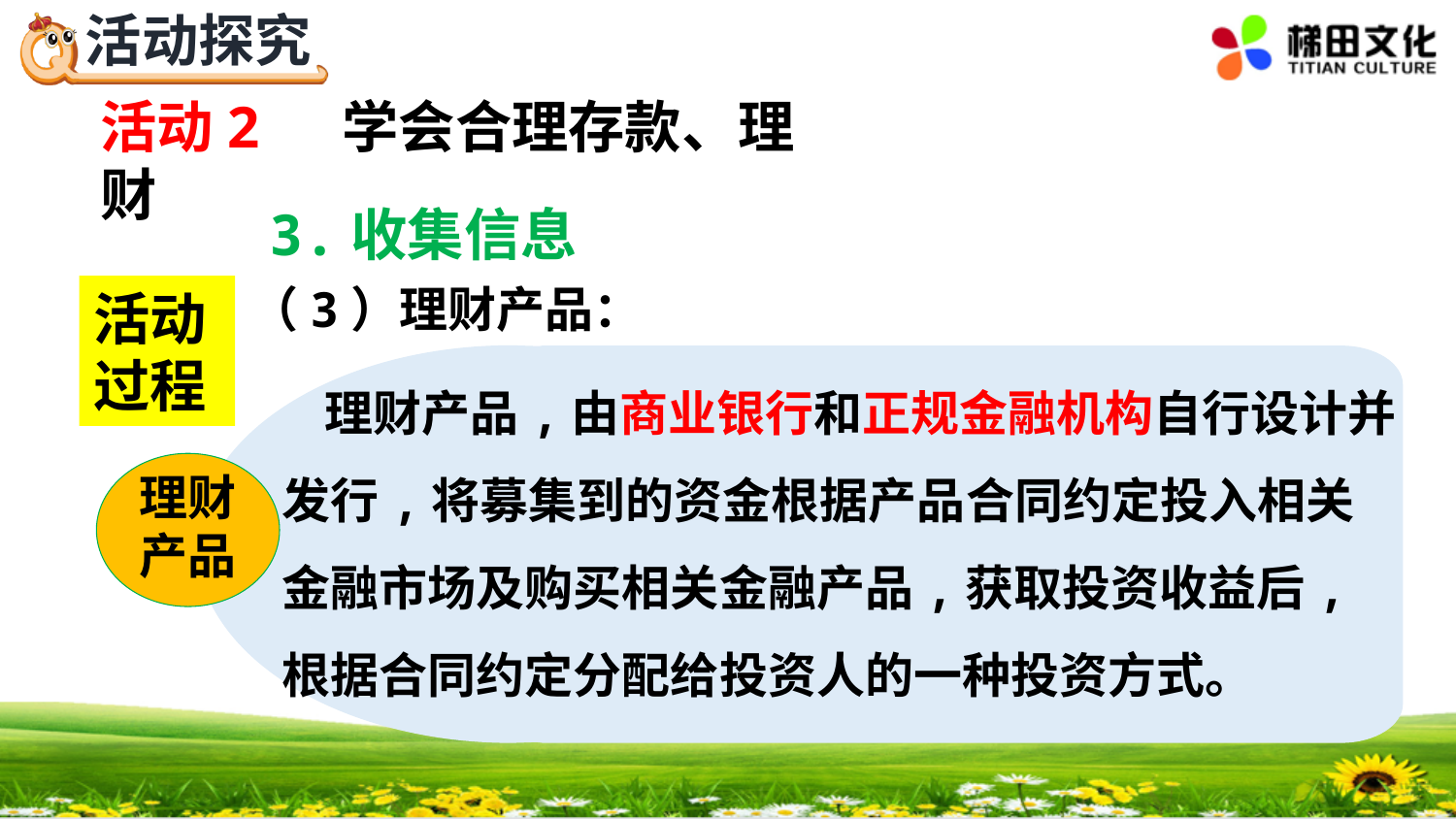

活动2  学会合理存款、理财
3.收集信息
（3）理财产品：
活动过程

理财产品,由商业银行和正规金融机构自行设计并发行,将募集到的资金根据产品合同约定投入相关金融市场及购买相关金融产品,获取投资收益后,根据合同约定分配给投资人的一种投资方式。
理财产品